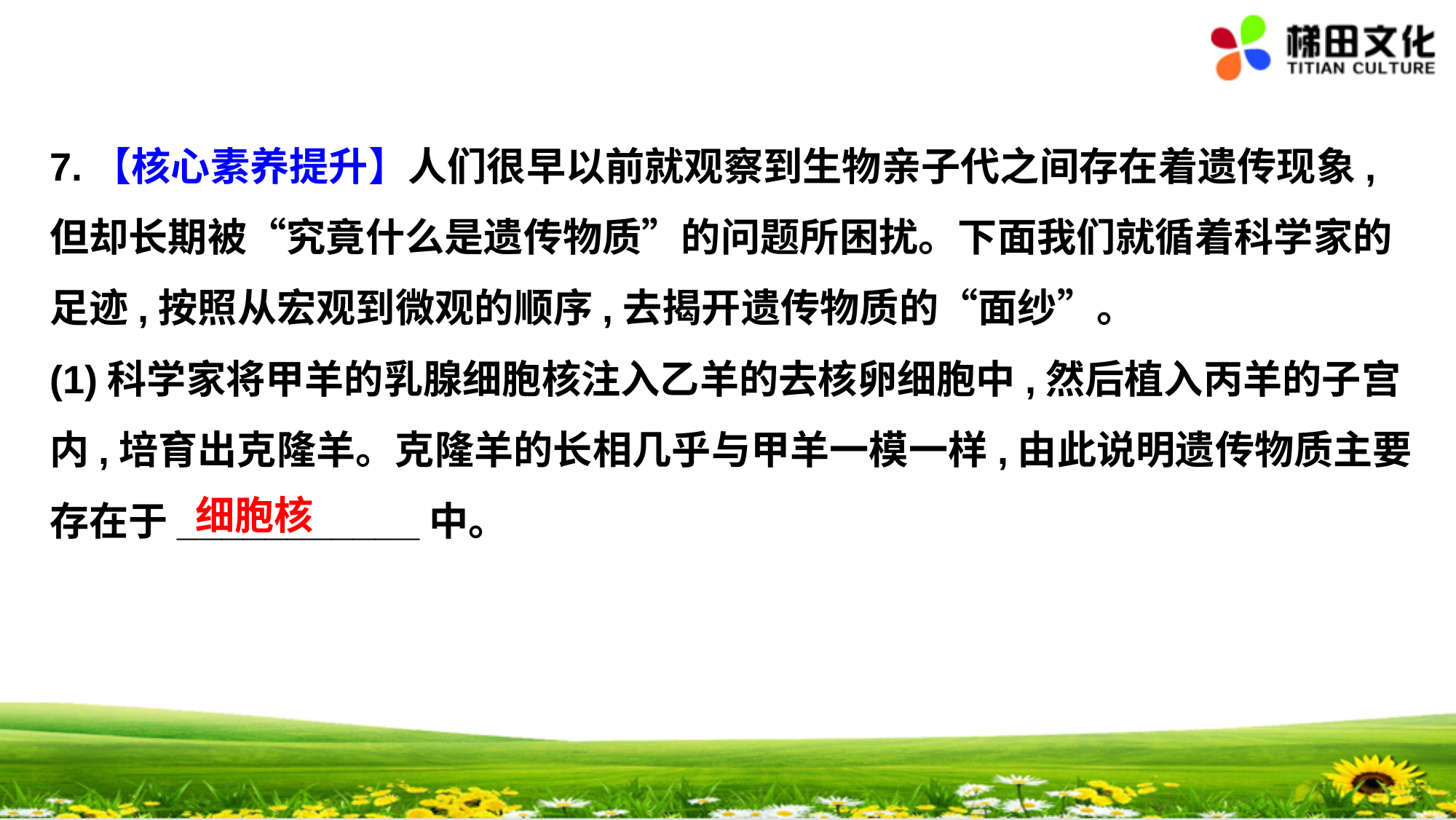

7.【核心素养提升】人们很早以前就观察到生物亲子代之间存在着遗传现象,
但却长期被“究竟什么是遗传物质”的问题所困扰。下面我们就循着科学家的
足迹,按照从宏观到微观的顺序,去揭开遗传物质的“面纱”。
(1)科学家将甲羊的乳腺细胞核注入乙羊的去核卵细胞中,然后植入丙羊的子宫
内,培育出克隆羊。克隆羊的长相几乎与甲羊一模一样,由此说明遗传物质主要
存在于___________中。
　细胞核